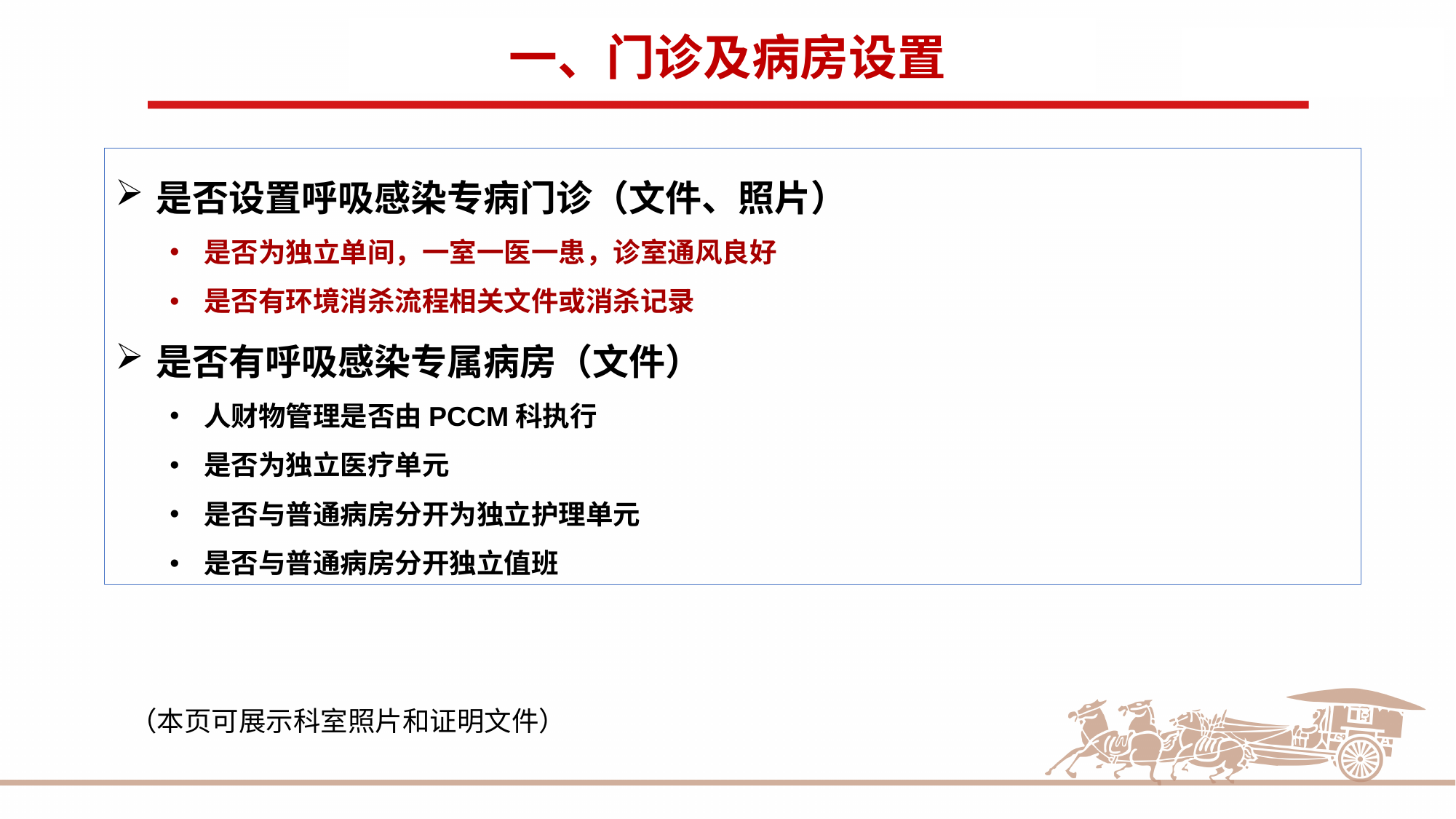

一、门诊及病房设置
是否设置呼吸感染专病门诊（文件、照片）
是否为独立单间，一室一医一患，诊室通风良好
是否有环境消杀流程相关文件或消杀记录
是否有呼吸感染专属病房（文件）
人财物管理是否由PCCM科执行
是否为独立医疗单元
是否与普通病房分开为独立护理单元
是否与普通病房分开独立值班
（本页可展示科室照片和证明文件）